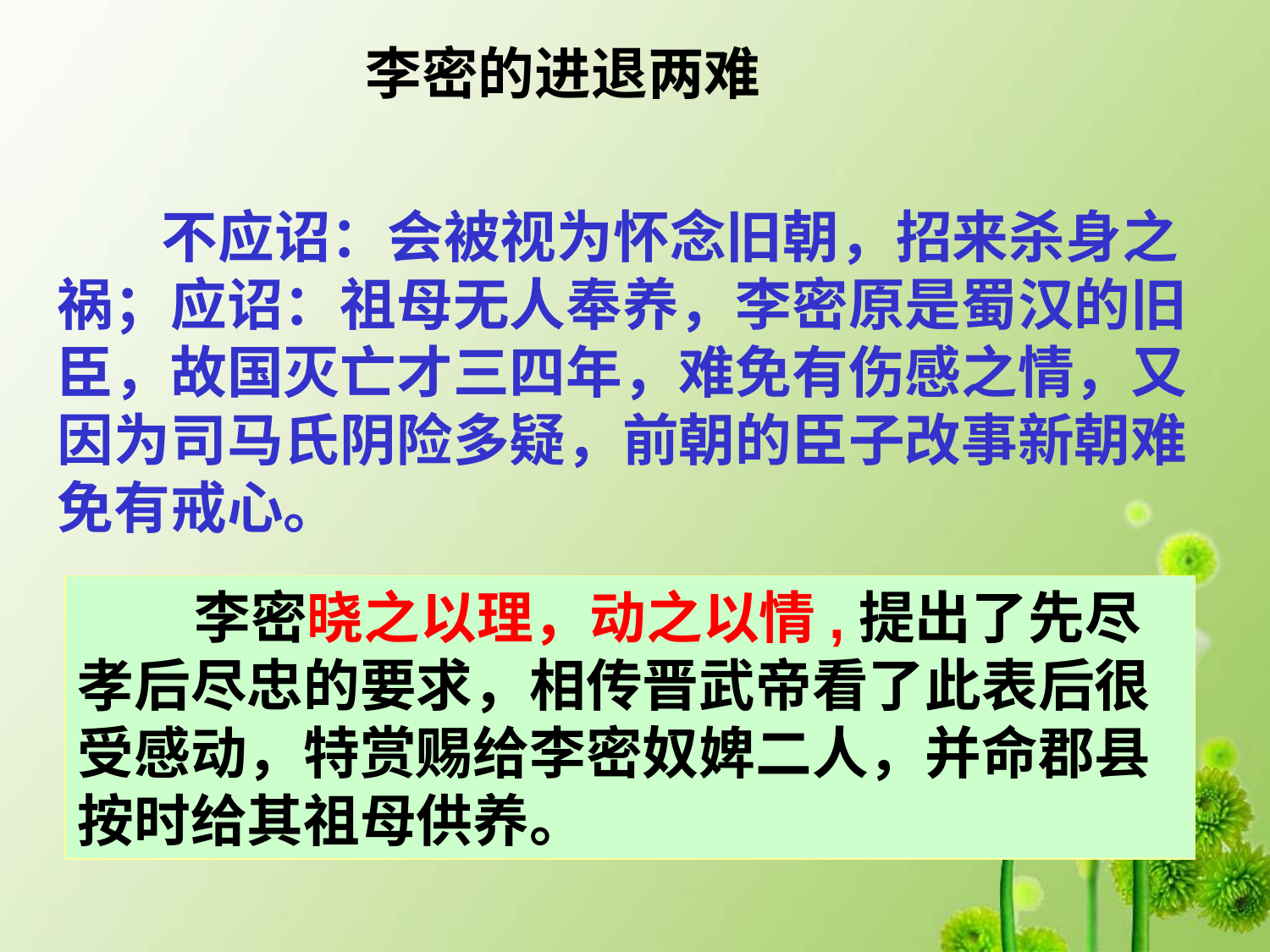

李密的进退两难

       不应诏：会被视为怀念旧朝，招来杀身之祸；应诏：祖母无人奉养，李密原是蜀汉的旧臣，故国灭亡才三四年，难免有伤感之情，又因为司马氏阴险多疑，前朝的臣子改事新朝难免有戒心。

        李密晓之以理，动之以情,提出了先尽孝后尽忠的要求，相传晋武帝看了此表后很受感动，特赏赐给李密奴婢二人，并命郡县按时给其祖母供养。